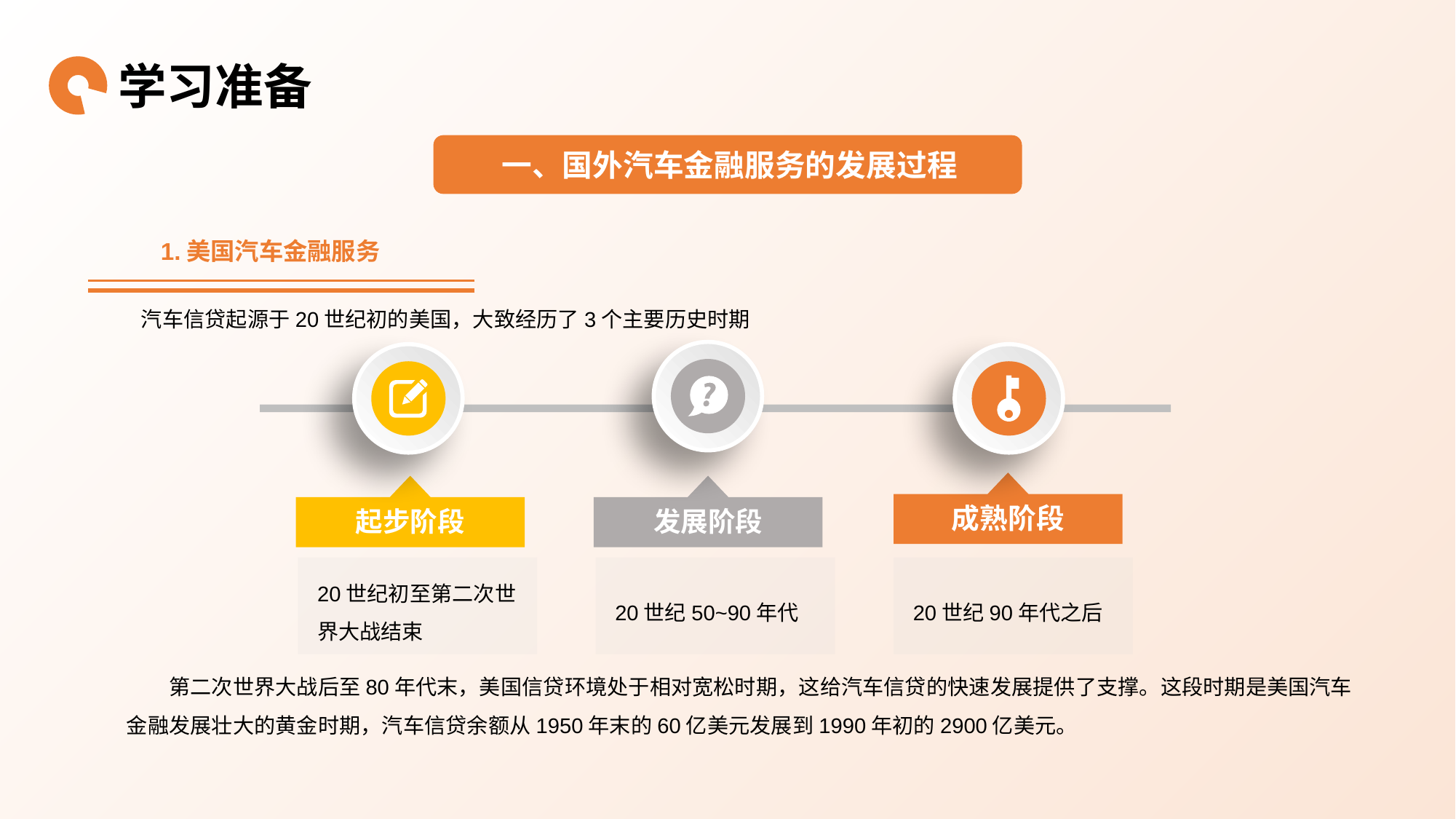

学习准备

一、国外汽车金融服务的发展过程
1.美国汽车金融服务
汽车信贷起源于20世纪初的美国，大致经历了3个主要历史时期

0
成熟阶段
起步阶段
发展阶段
20世纪初至第二次世界大战结束
20世纪50~90年代
20世纪90年代之后
第二次世界大战后至80年代末，美国信贷环境处于相对宽松时期，这给汽车信贷的快速发展提供了支撑。这段时期是美国汽车金融发展壮大的黄金时期，汽车信贷余额从1950年末的60亿美元发展到1990年初的2900亿美元。